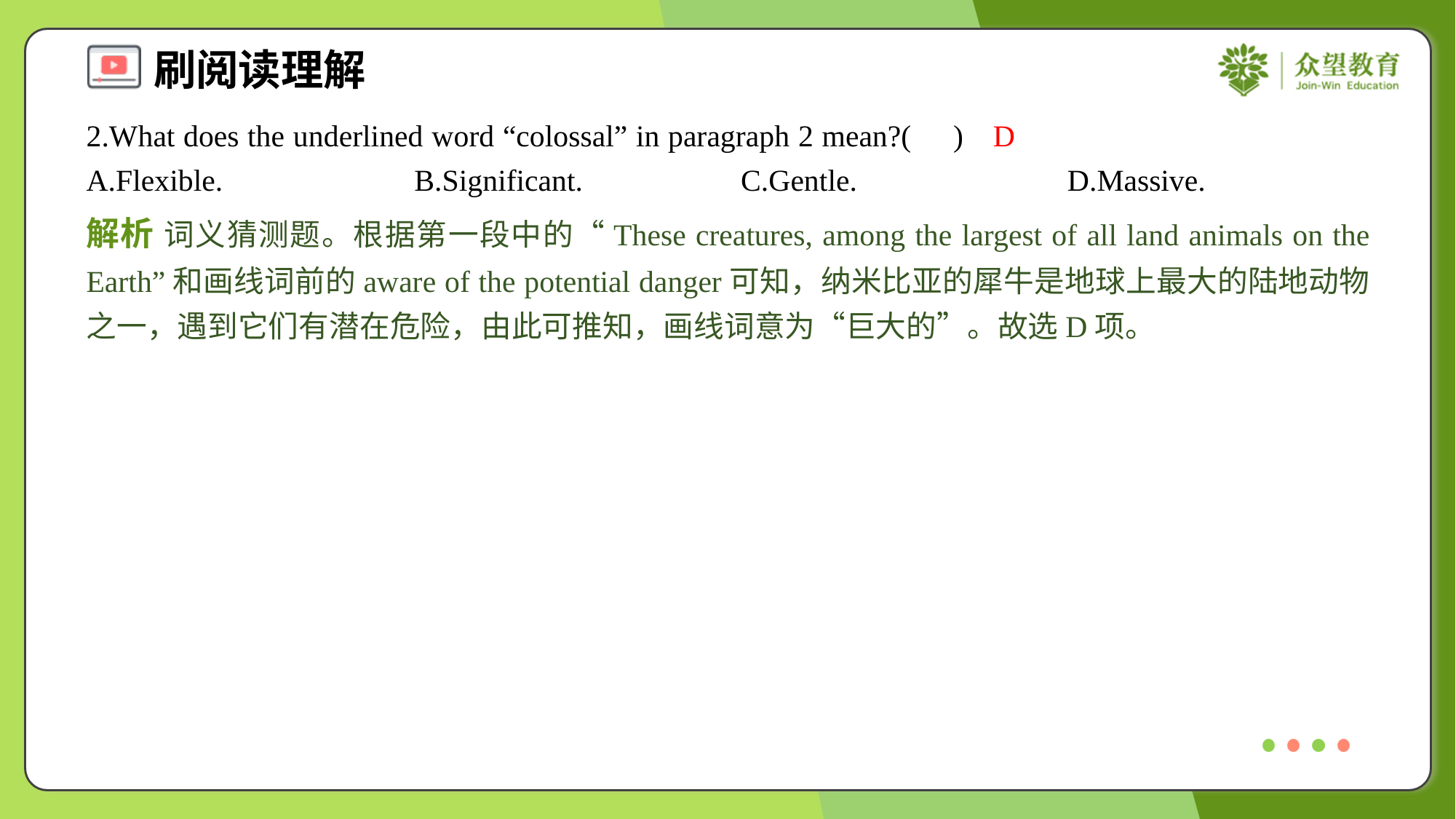

2.What does the underlined word “colossal” in paragraph 2 mean?(     )
D
A.Flexible.	B.Significant.	C.Gentle.	D.Massive.
解析 词义猜测题。根据第一段中的“These creatures, among the largest of all land animals on the Earth”和画线词前的aware of the potential danger可知，纳米比亚的犀牛是地球上最大的陆地动物之一，遇到它们有潜在危险，由此可推知，画线词意为“巨大的”。故选D项。